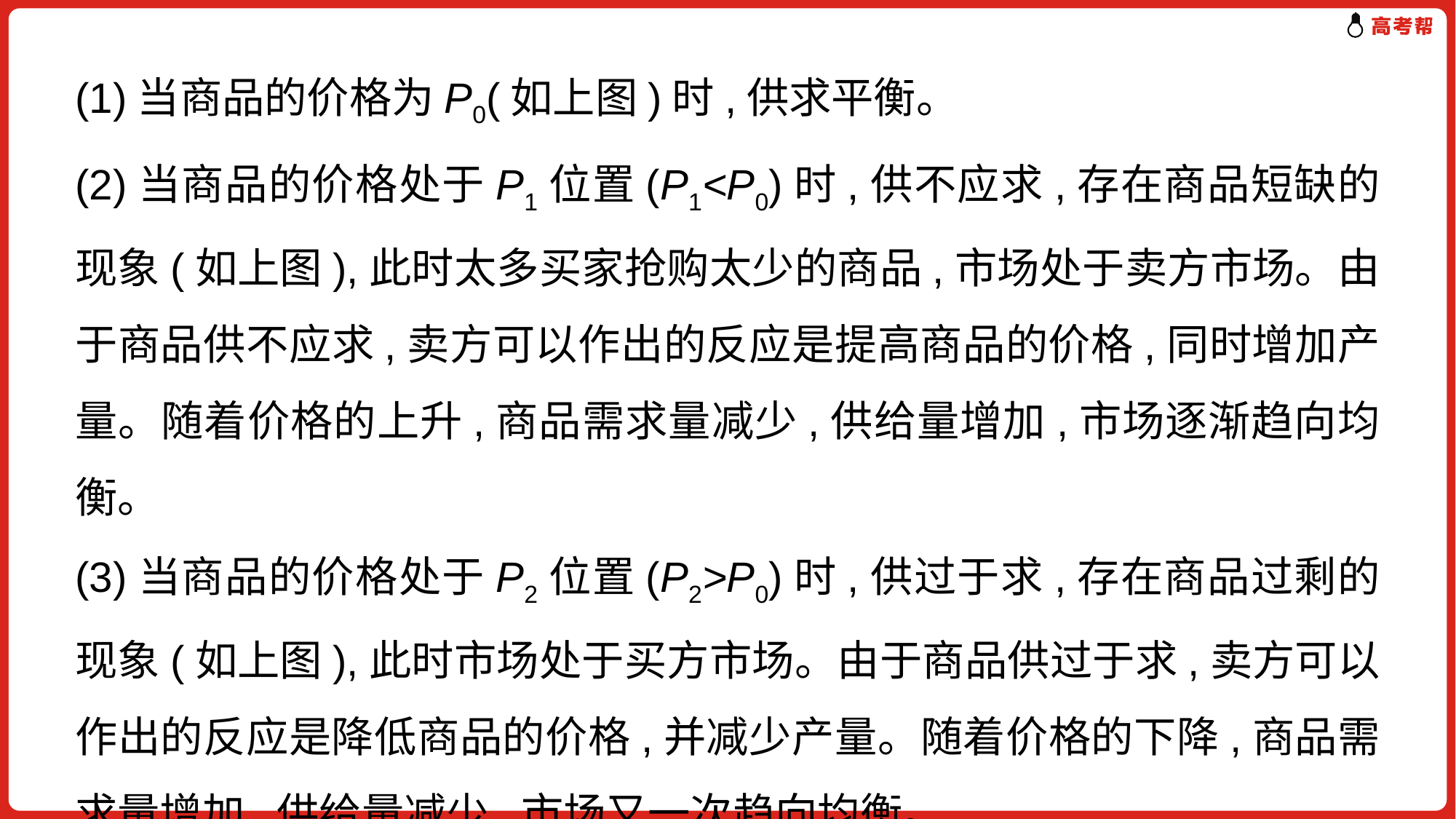

(1)当商品的价格为P0(如上图)时,供求平衡。
(2)当商品的价格处于P1位置(P1<P0)时,供不应求,存在商品短缺的现象(如上图),此时太多买家抢购太少的商品,市场处于卖方市场。由于商品供不应求,卖方可以作出的反应是提高商品的价格,同时增加产量。随着价格的上升,商品需求量减少,供给量增加,市场逐渐趋向均衡。
(3)当商品的价格处于P2位置(P2>P0)时,供过于求,存在商品过剩的现象(如上图),此时市场处于买方市场。由于商品供过于求,卖方可以作出的反应是降低商品的价格,并减少产量。随着价格的下降,商品需求量增加,供给量减少,市场又一次趋向均衡。